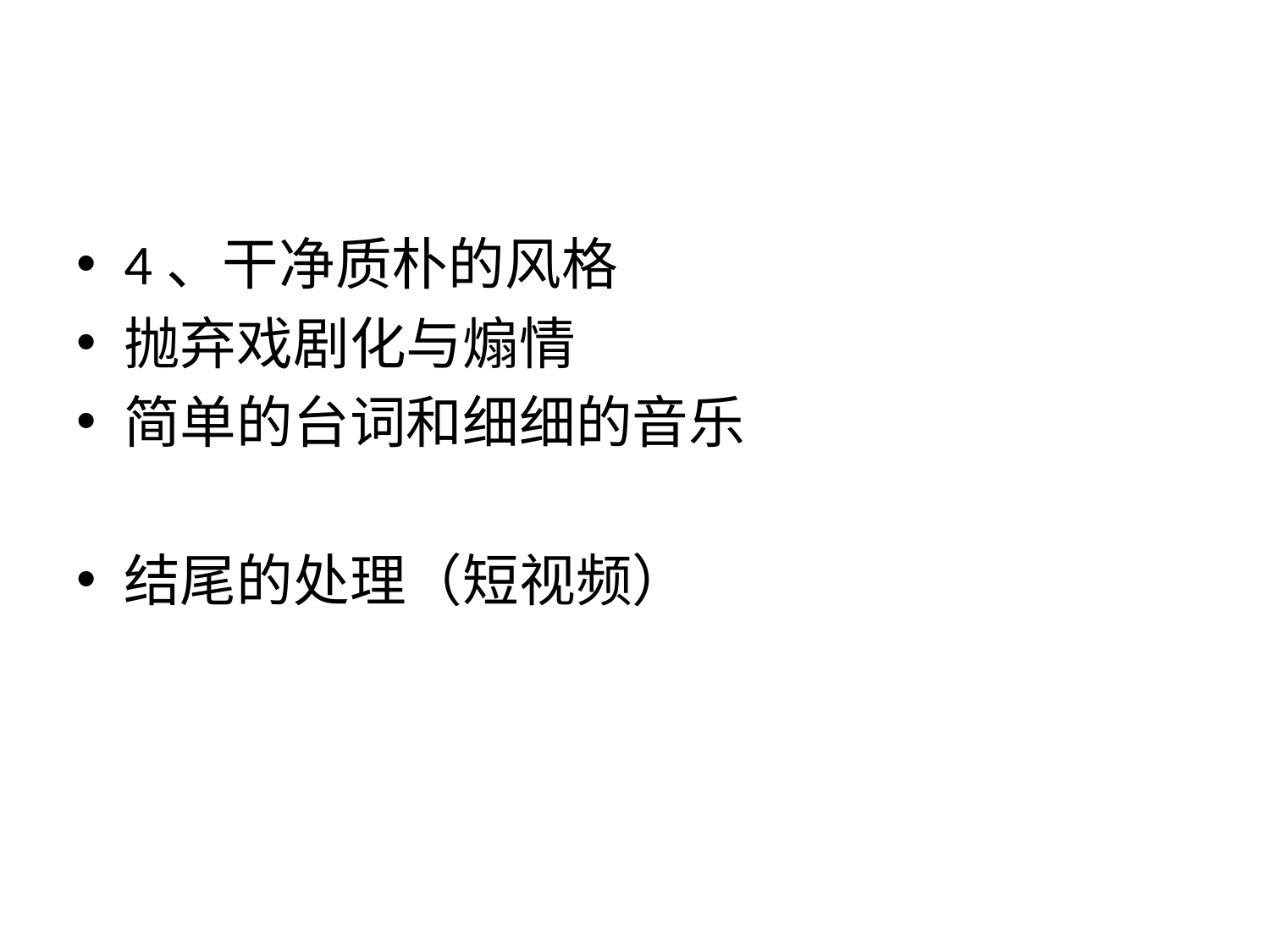

4、干净质朴的风格
抛弃戏剧化与煽情
简单的台词和细细的音乐

结尾的处理（短视频）